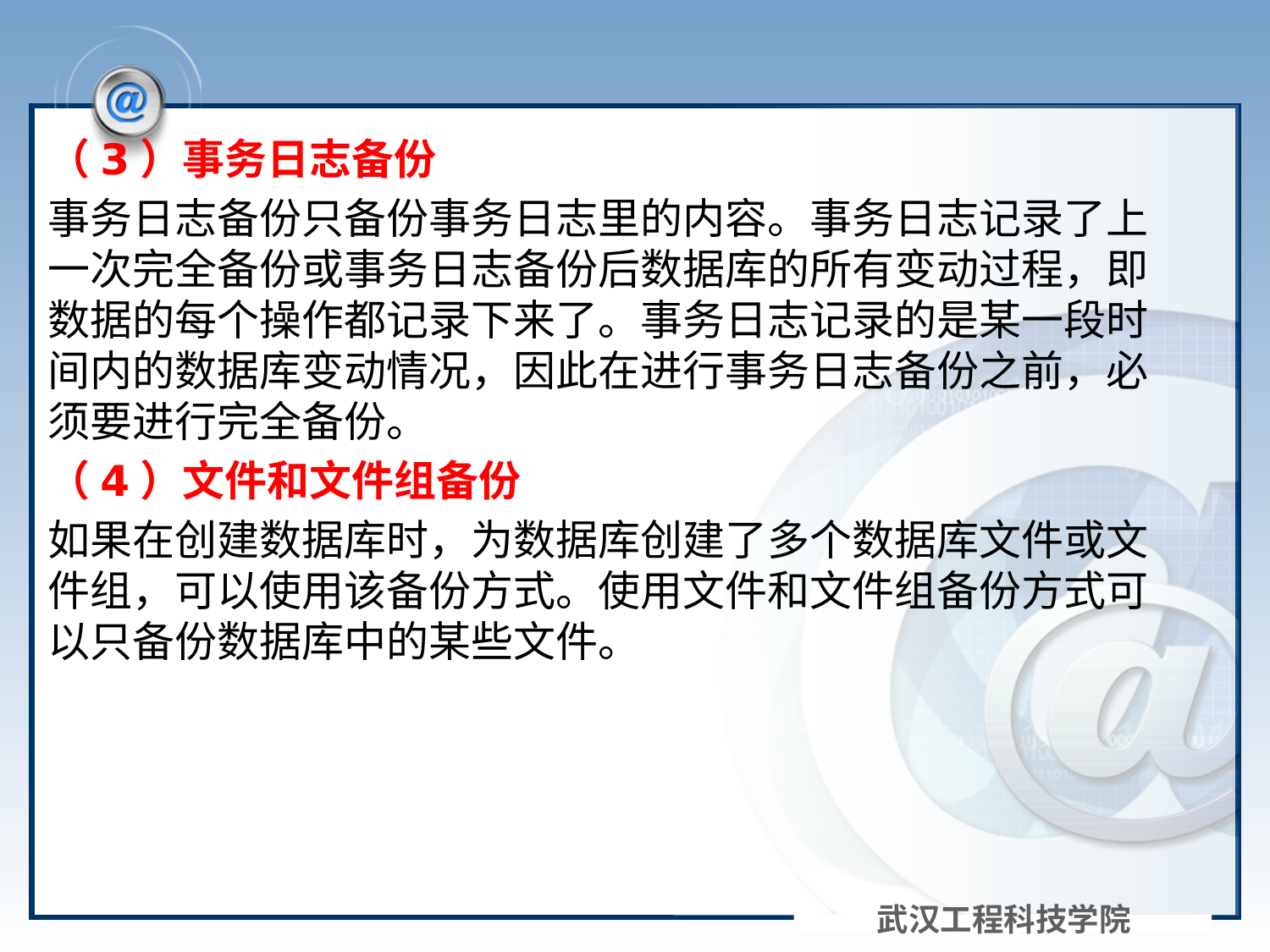

#
（3）事务日志备份
事务日志备份只备份事务日志里的内容。事务日志记录了上一次完全备份或事务日志备份后数据库的所有变动过程，即数据的每个操作都记录下来了。事务日志记录的是某一段时间内的数据库变动情况，因此在进行事务日志备份之前，必须要进行完全备份。
（4）文件和文件组备份
如果在创建数据库时，为数据库创建了多个数据库文件或文件组，可以使用该备份方式。使用文件和文件组备份方式可以只备份数据库中的某些文件。
武汉工程科技学院